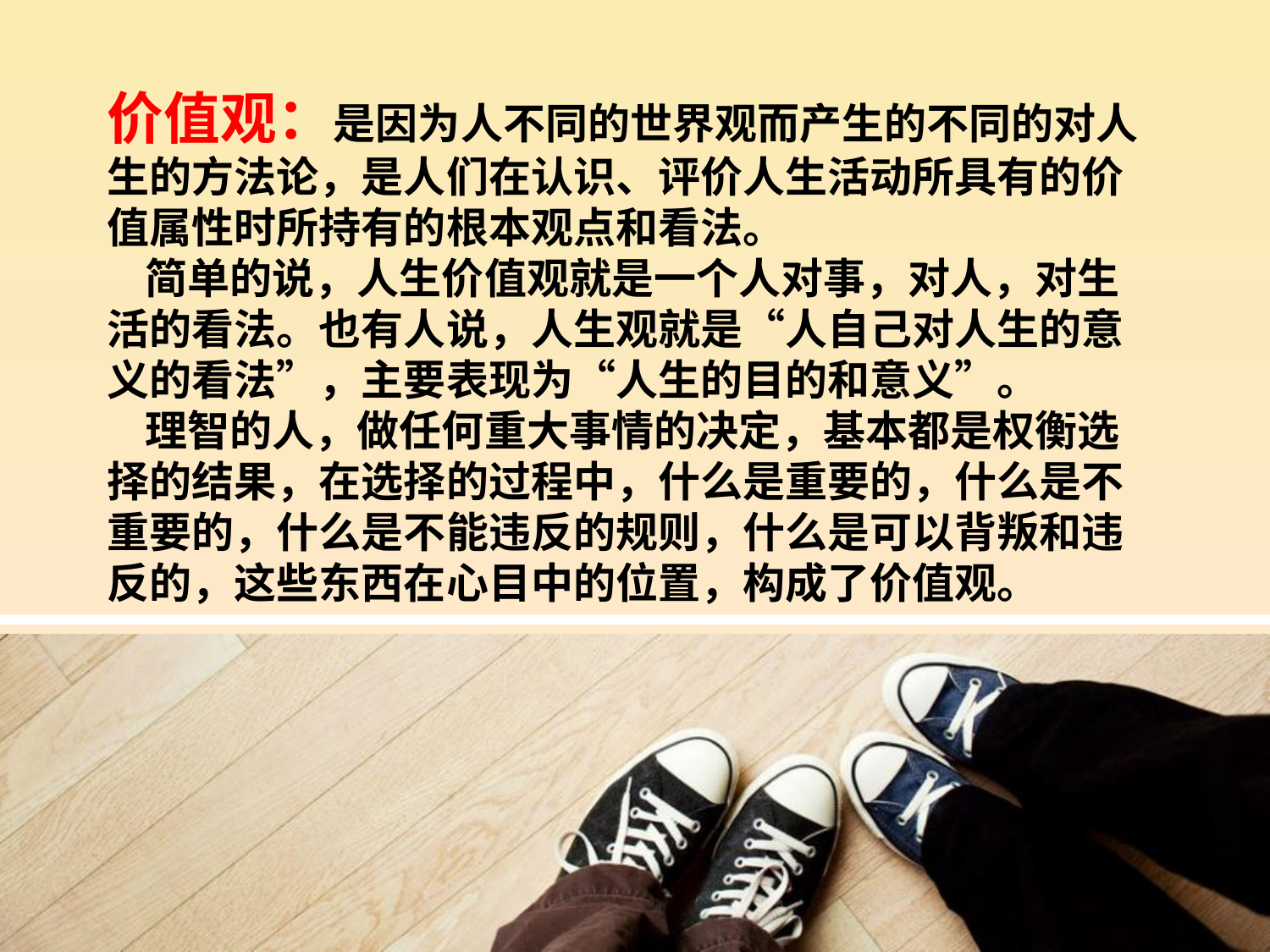

# 价值观：是因为人不同的世界观而产生的不同的对人生的方法论，是人们在认识、评价人生活动所具有的价值属性时所持有的根本观点和看法。 简单的说，人生价值观就是一个人对事，对人，对生活的看法。也有人说，人生观就是“人自己对人生的意义的看法”，主要表现为“人生的目的和意义”。 理智的人，做任何重大事情的决定，基本都是权衡选择的结果，在选择的过程中，什么是重要的，什么是不重要的，什么是不能违反的规则，什么是可以背叛和违反的，这些东西在心目中的位置，构成了价值观。
PPT模板：www.1ppt.com/moban/                  PPT素材：www.1ppt.com/sucai/
PPT背景：www.1ppt.com/beijing/                   PPT图表：www.1ppt.com/tubiao/
PPT下载：www.1ppt.com/xiazai/                     PPT教程： www.1ppt.com/powerpoint/
资料下载：www.1ppt.com/ziliao/                   范文下载：www.1ppt.com/fanwen/
试卷下载：www.1ppt.com/shiti/                     教案下载：www.1ppt.com/jiaoan/
PPT论坛：www.1ppt.cn                                     PPT课件：www.1ppt.com/kejian/
语文课件：www.1ppt.com/kejian/yuwen/    数学课件：www.1ppt.com/kejian/shuxue/
英语课件：www.1ppt.com/kejian/yingyu/    美术课件：www.1ppt.com/kejian/meishu/
科学课件：www.1ppt.com/kejian/kexue/     物理课件：www.1ppt.com/kejian/wuli/
化学课件：www.1ppt.com/kejian/huaxue/  生物课件：www.1ppt.com/kejian/shengwu/
地理课件：www.1ppt.com/kejian/dili/          历史课件：www.1ppt.com/kejian/lishi/